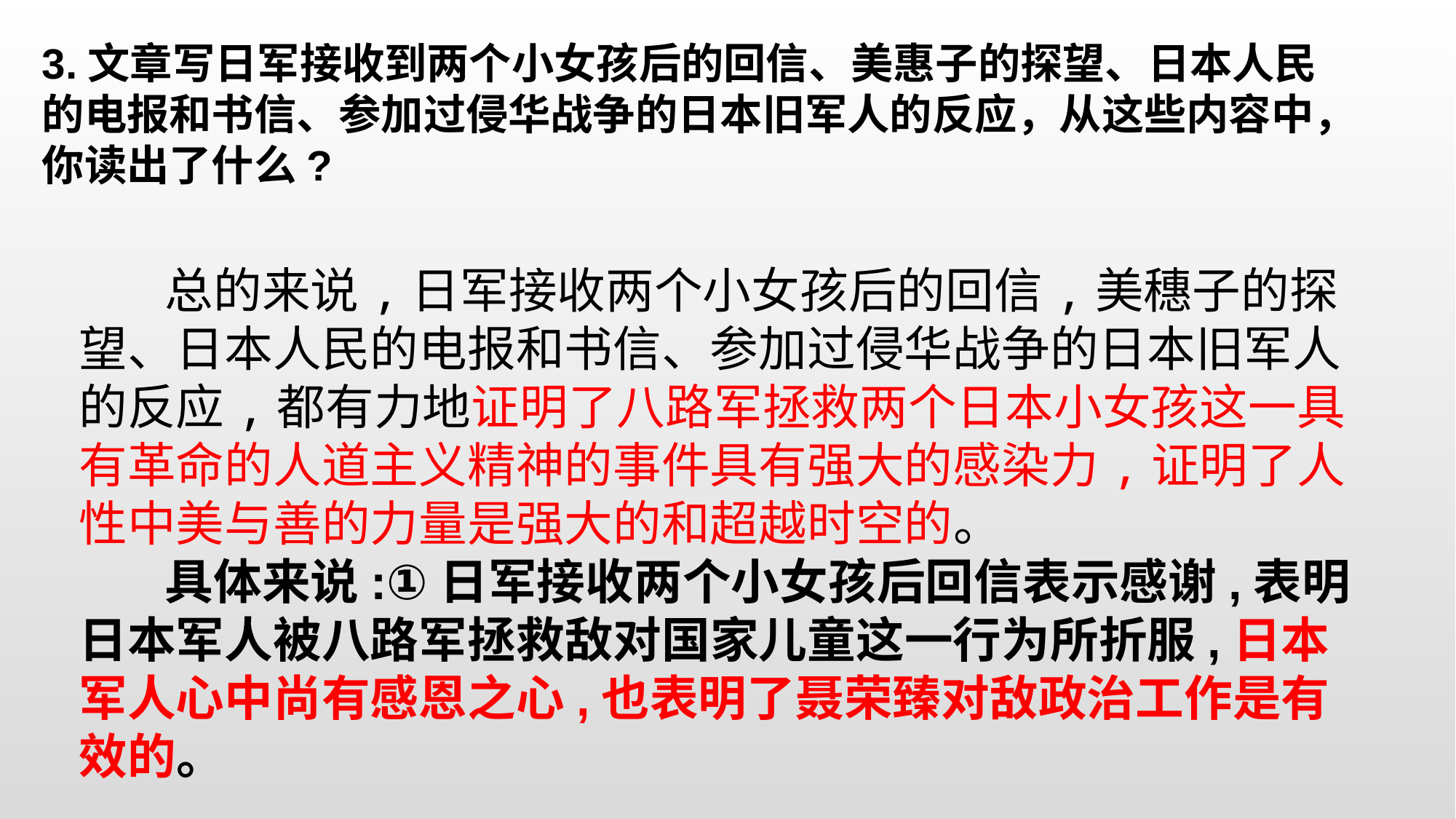

3.文章写日军接收到两个小女孩后的回信、美惠子的探望、日本人民的电报和书信、参加过侵华战争的日本旧军人的反应，从这些内容中，你读出了什么?

总的来说,日军接收两个小女孩后的回信,美穗子的探望、日本人民的电报和书信、参加过侵华战争的日本旧军人的反应,都有力地证明了八路军拯救两个日本小女孩这一具有革命的人道主义精神的事件具有强大的感染力,证明了人性中美与善的力量是强大的和超越时空的。
具体来说:①日军接收两个小女孩后回信表示感谢,表明日本军人被八路军拯救敌对国家儿童这一行为所折服,日本军人心中尚有感恩之心,也表明了聂荣臻对敌政治工作是有效的。